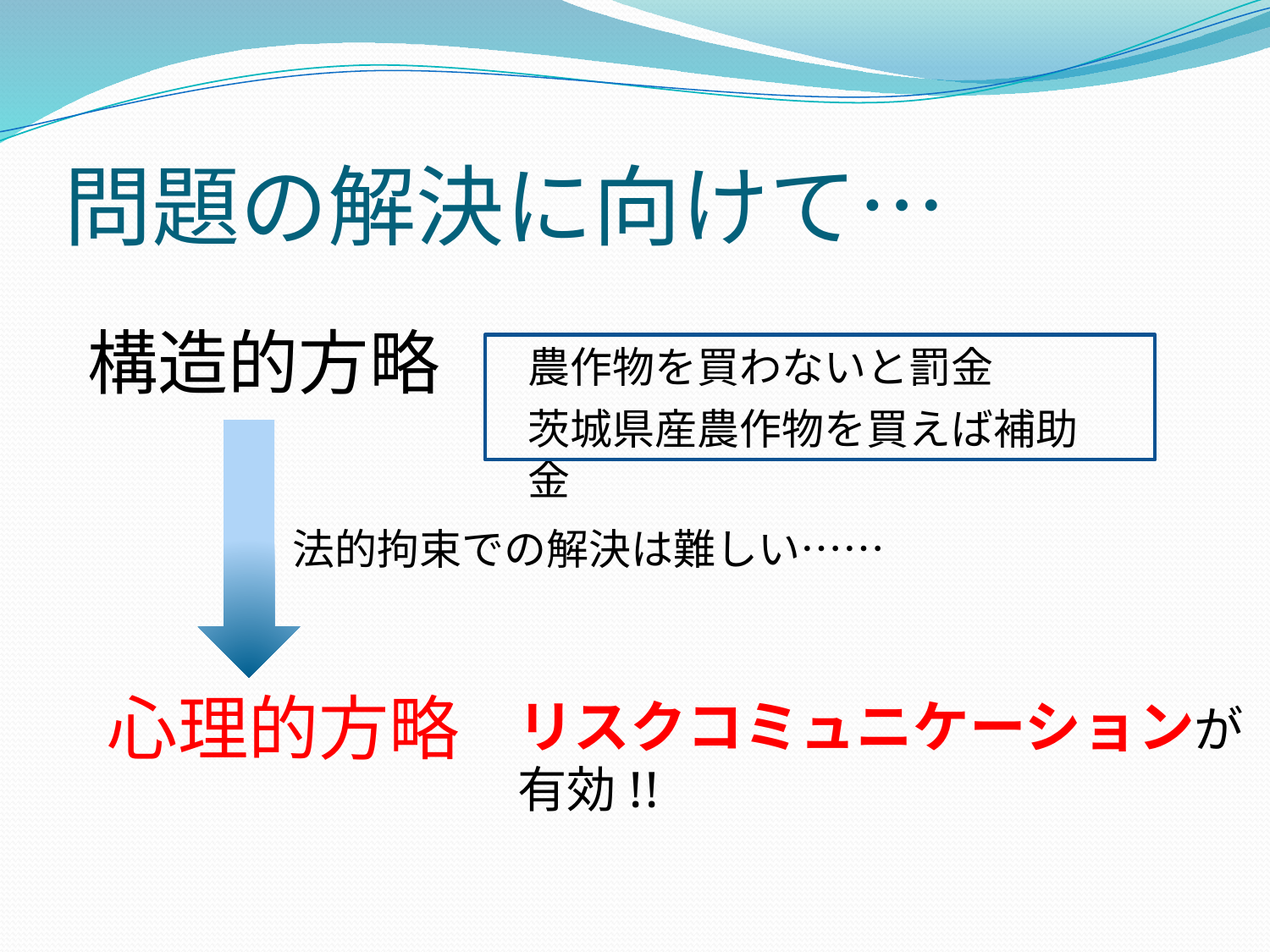

# 問題の解決に向けて…
構造的方略

農作物を買わないと罰金
茨城県産農作物を買えば補助金

法的拘束での解決は難しい……
心理的方略
リスクコミュニケーションが有効!!